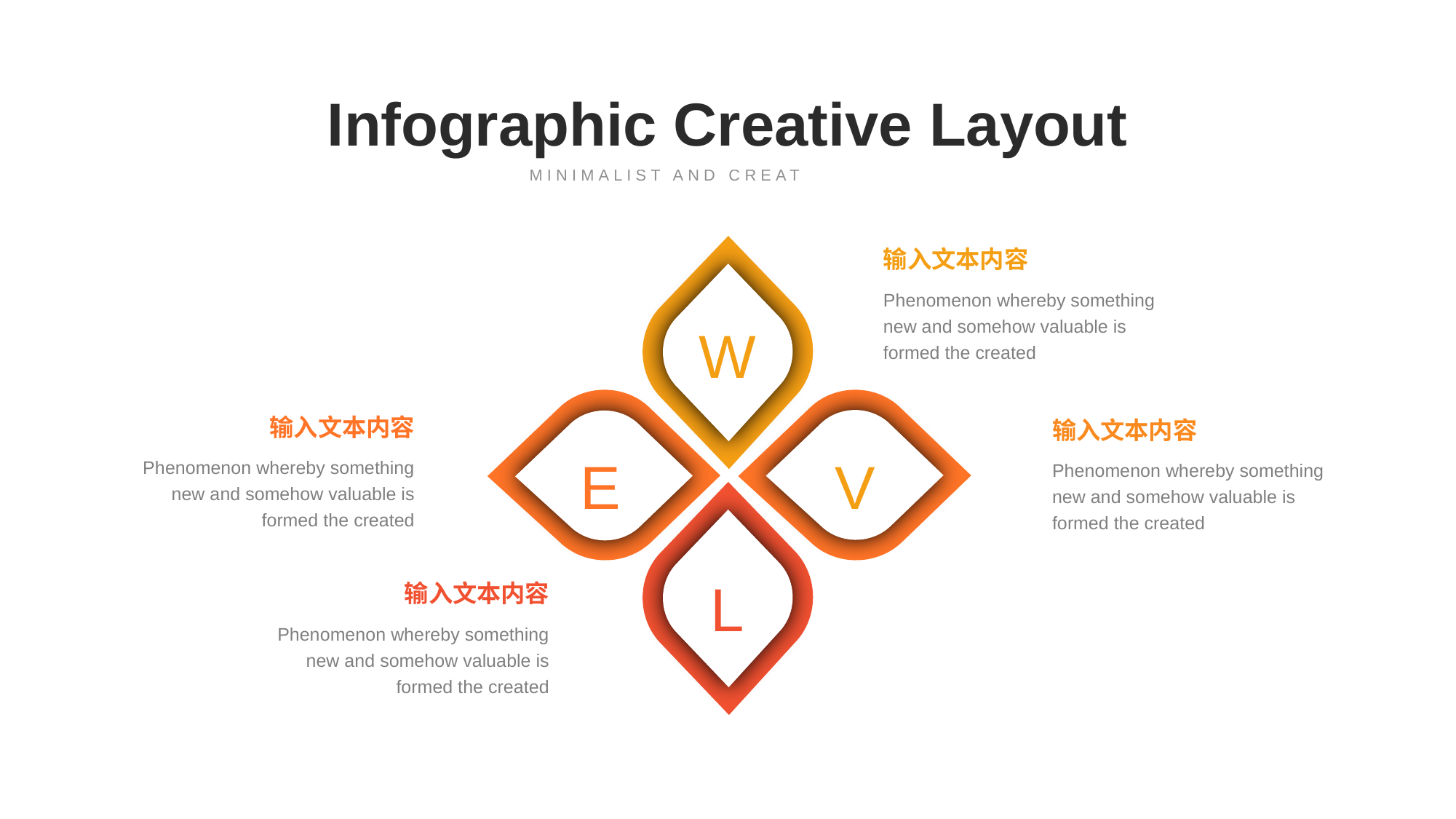

Infographic Creative Layout
MINIMALIST AND CREATIVE THEME

输入文本内容
Phenomenon whereby something new and somehow valuable is formed the created
W

输入文本内容
Phenomenon whereby something new and somehow valuable is formed the created
输入文本内容
Phenomenon whereby something new and somehow valuable is formed the created
E
V

L
输入文本内容
Phenomenon whereby something new and somehow valuable is formed the created